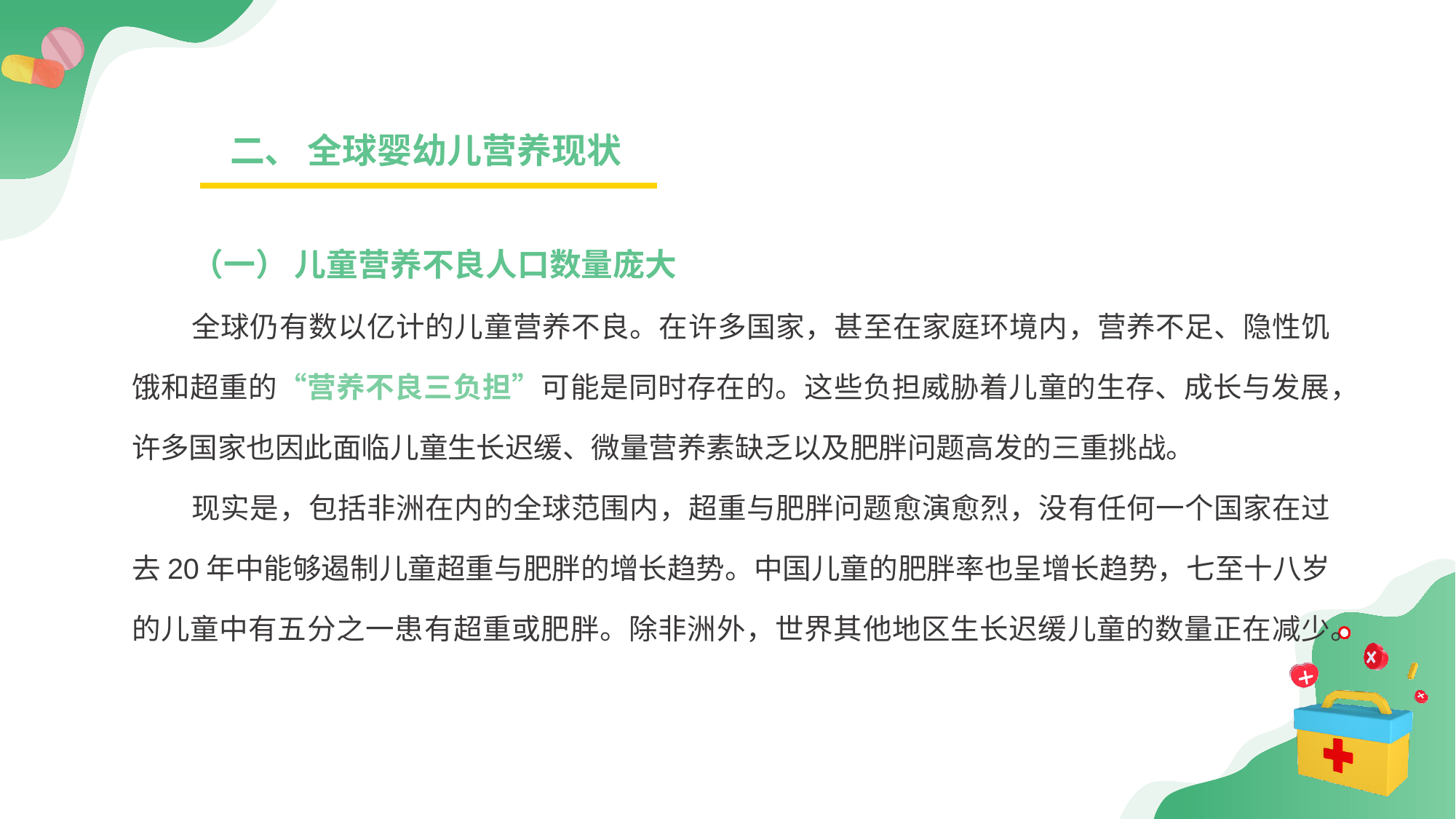

二、 全球婴幼儿营养现状
（一） 儿童营养不良人口数量庞大
全球仍有数以亿计的儿童营养不良。在许多国家，甚至在家庭环境内，营养不足、隐性饥饿和超重的“营养不良三负担”可能是同时存在的。这些负担威胁着儿童的生存、成长与发展，许多国家也因此面临儿童生长迟缓、微量营养素缺乏以及肥胖问题高发的三重挑战。
现实是，包括非洲在内的全球范围内，超重与肥胖问题愈演愈烈，没有任何一个国家在过去20年中能够遏制儿童超重与肥胖的增长趋势。中国儿童的肥胖率也呈增长趋势，七至十八岁的儿童中有五分之一患有超重或肥胖。除非洲外，世界其他地区生长迟缓儿童的数量正在减少。